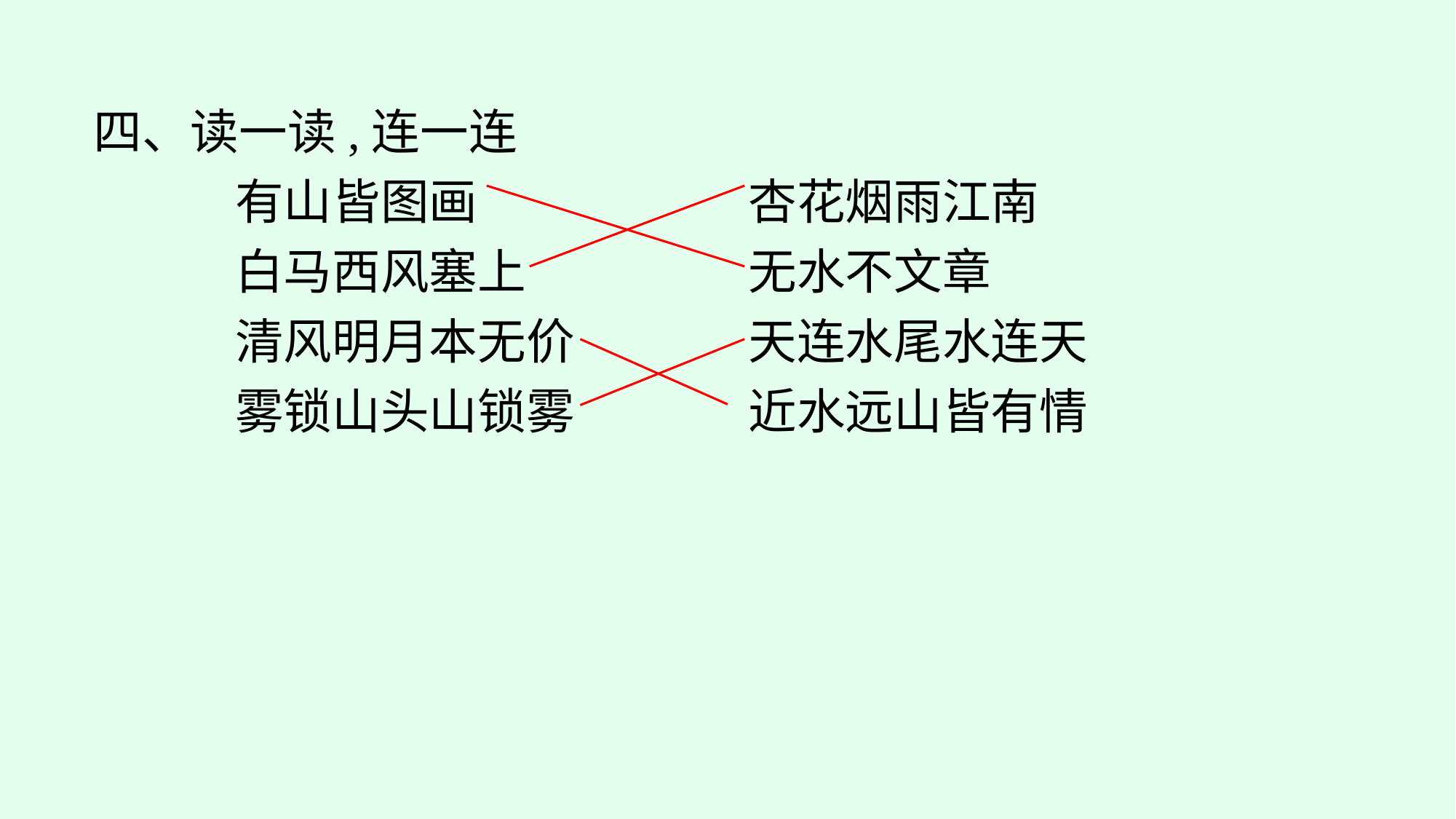

四、读一读,连一连
	有山皆图画			杏花烟雨江南
	白马西风塞上			无水不文章
	清风明月本无价			天连水尾水连天
	雾锁山头山锁雾			近水远山皆有情